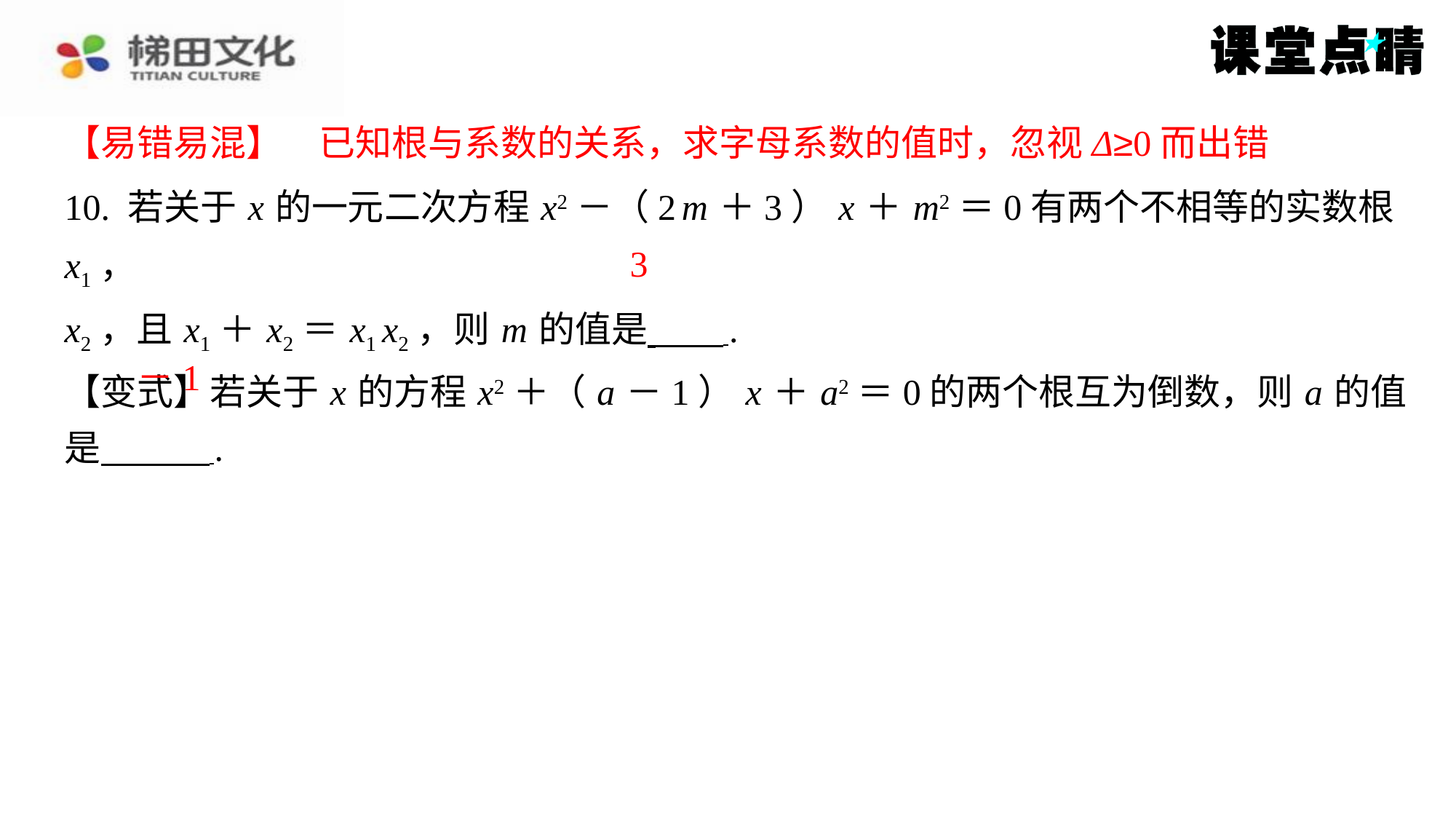

【易错易混】　已知根与系数的关系，求字母系数的值时，忽视Δ≥0而出错
【易错易混】　已知根与系数的关系，求字母系数的值时，忽视Δ≥0而出错
10. 若关于 x 的一元二次方程 x2－（2 m ＋3） x ＋ m2＝0有两个不相等的实数根 x1，
x2，且 x1＋ x2＝ x1 x2，则 m 的值是            ⁠.
【变式】若关于 x 的方程 x2＋（ a －1） x ＋ a2＝0的两个根互为倒数，则 a 的值
是                 ⁠.
3
－1